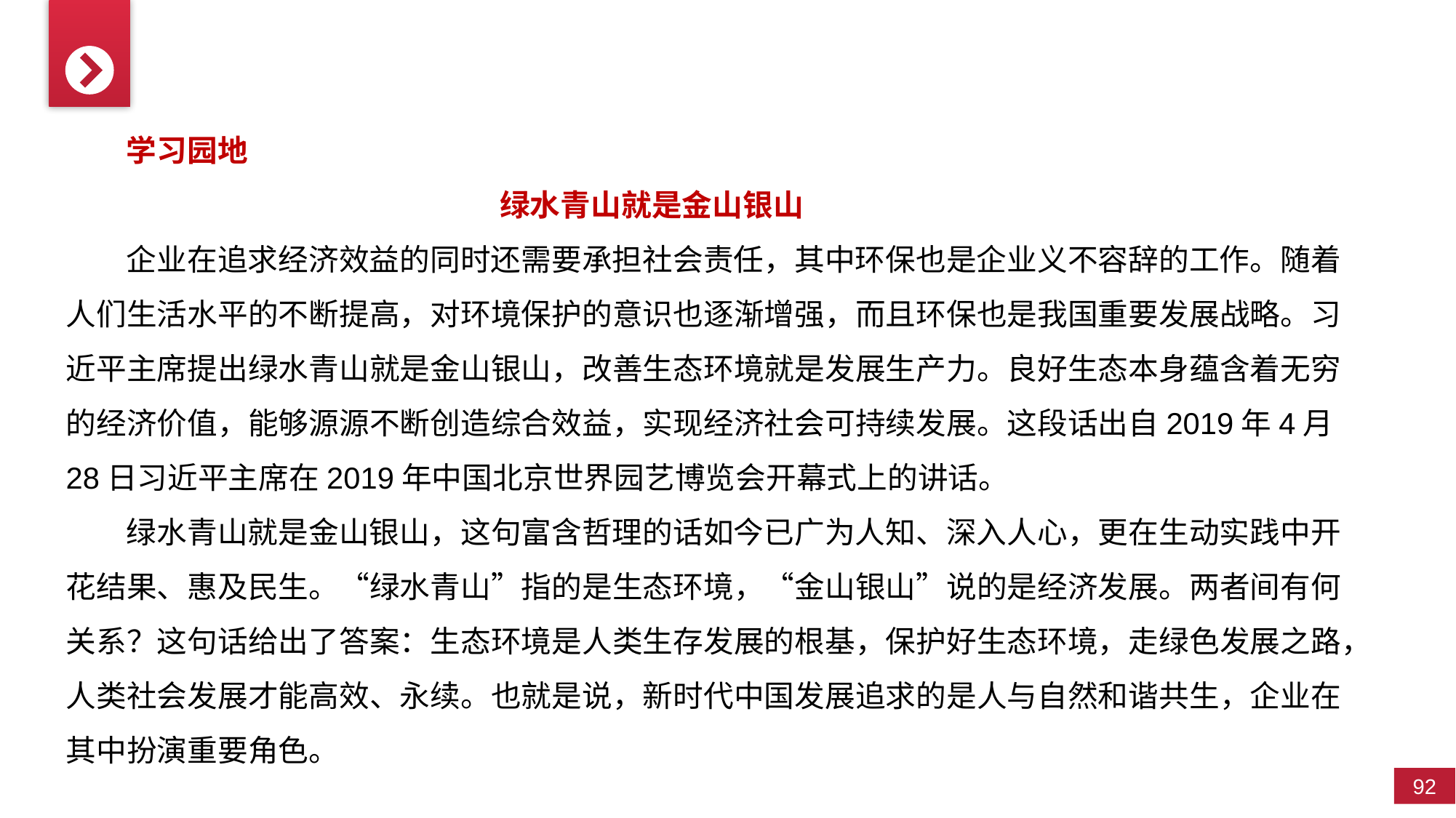

学习园地
                                                     绿水青山就是金山银山
企业在追求经济效益的同时还需要承担社会责任，其中环保也是企业义不容辞的工作。随着人们生活水平的不断提高，对环境保护的意识也逐渐增强，而且环保也是我国重要发展战略。习近平主席提出绿水青山就是金山银山，改善生态环境就是发展生产力。良好生态本身蕴含着无穷的经济价值，能够源源不断创造综合效益，实现经济社会可持续发展。这段话出自2019年4月28日习近平主席在2019年中国北京世界园艺博览会开幕式上的讲话。
绿水青山就是金山银山，这句富含哲理的话如今已广为人知、深入人心，更在生动实践中开花结果、惠及民生。“绿水青山”指的是生态环境，“金山银山”说的是经济发展。两者间有何关系？这句话给出了答案：生态环境是人类生存发展的根基，保护好生态环境，走绿色发展之路，人类社会发展才能高效、永续。也就是说，新时代中国发展追求的是人与自然和谐共生，企业在其中扮演重要角色。